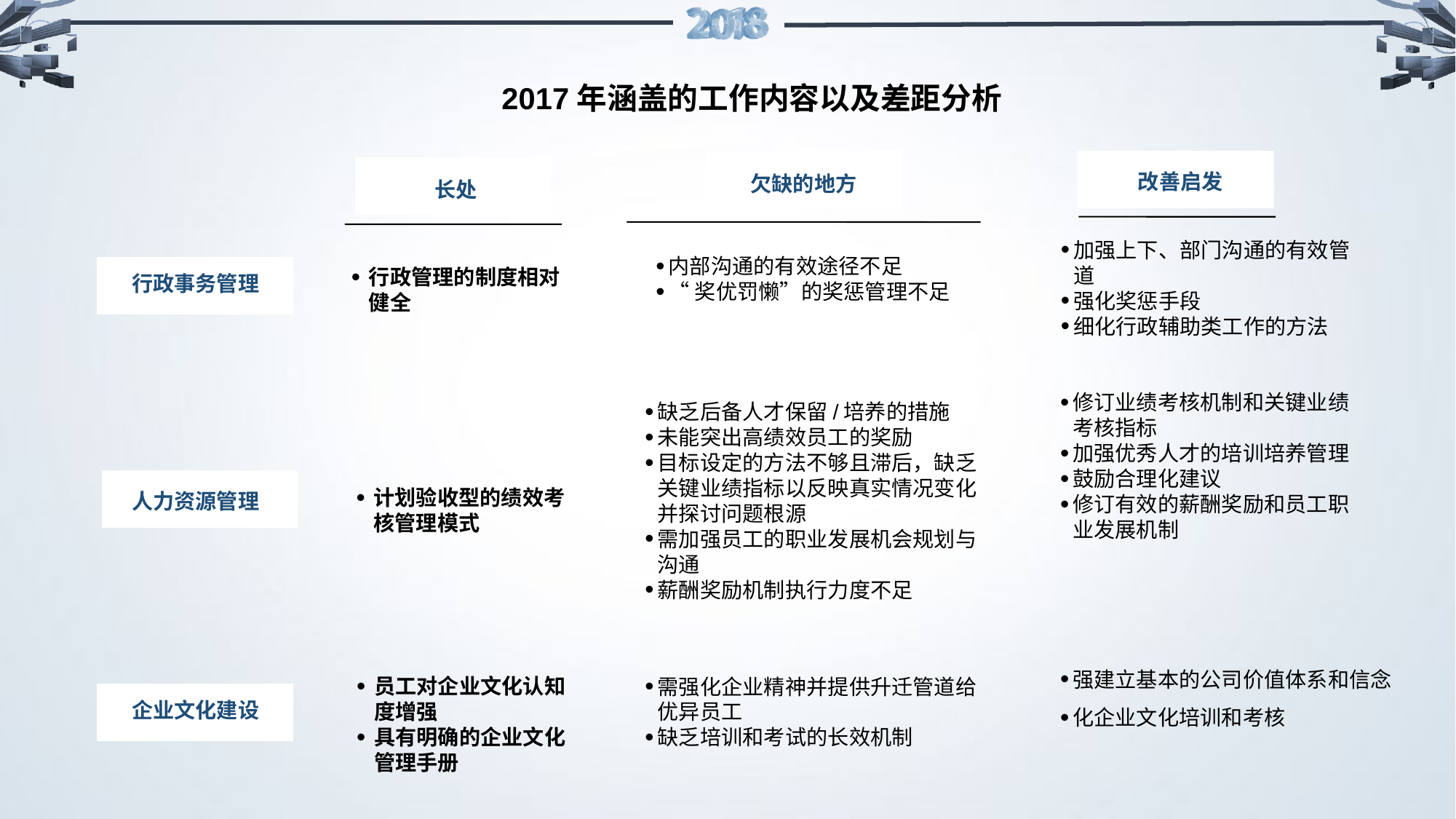

# 2017年涵盖的工作内容以及差距分析

欠缺的地方

改善启发

长处

加强上下、部门沟通的有效管道
强化奖惩手段
细化行政辅助类工作的方法

行政事务管理

内部沟通的有效途径不足
“奖优罚懒”的奖惩管理不足
行政管理的制度相对健全

修订业绩考核机制和关键业绩考核指标
加强优秀人才的培训培养管理
鼓励合理化建议
修订有效的薪酬奖励和员工职业发展机制

缺乏后备人才保留/培养的措施
未能突出高绩效员工的奖励
目标设定的方法不够且滞后，缺乏关键业绩指标以反映真实情况变化并探讨问题根源
需加强员工的职业发展机会规划与沟通
薪酬奖励机制执行力度不足

人力资源管理
计划验收型的绩效考核管理模式

强建立基本的公司价值体系和信念
化企业文化培训和考核

需强化企业精神并提供升迁管道给优异员工
缺乏培训和考试的长效机制
企业文化建设

员工对企业文化认知度增强
具有明确的企业文化管理手册